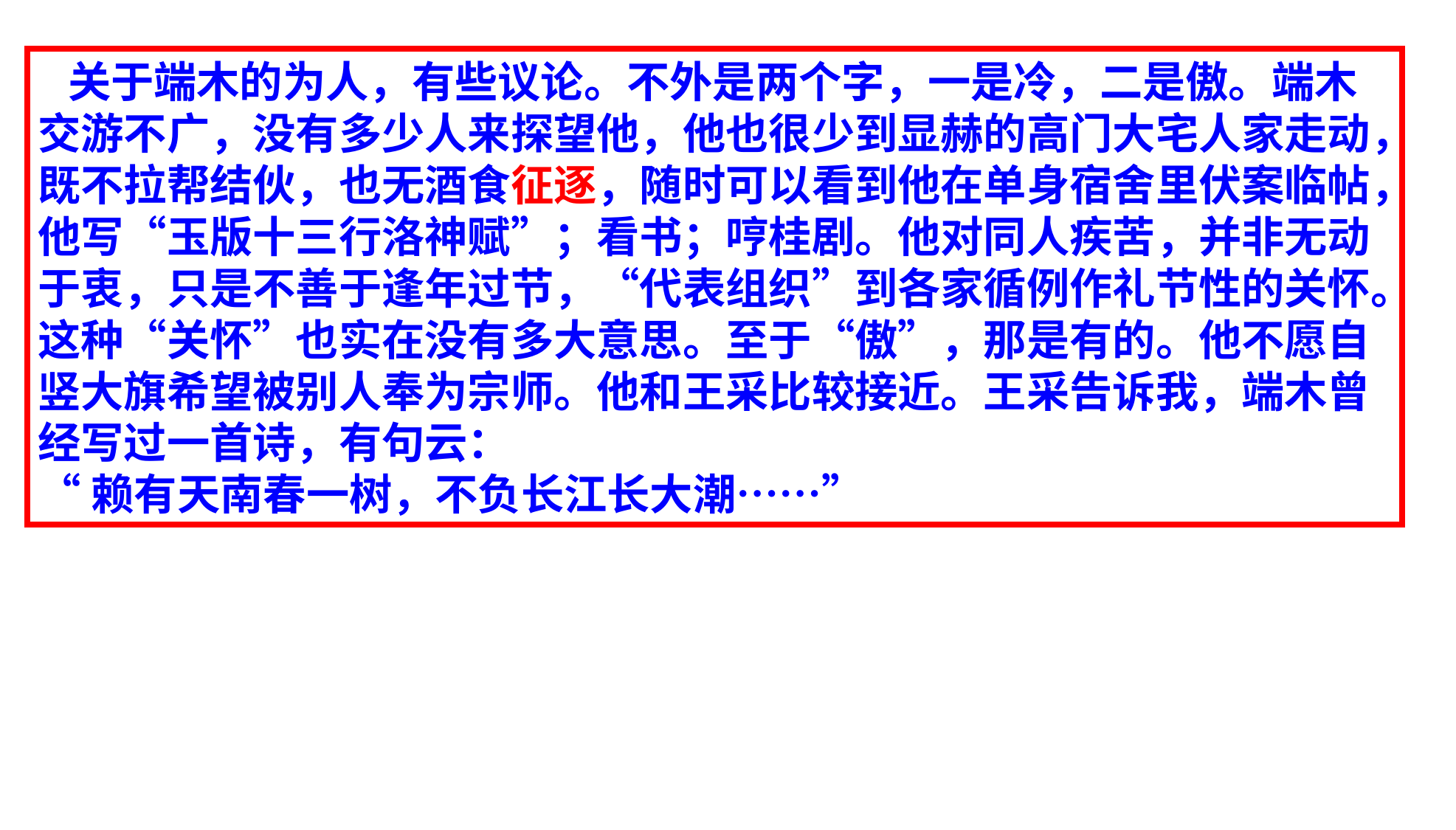

关于端木的为人，有些议论。不外是两个字，一是冷，二是傲。端木交游不广，没有多少人来探望他，他也很少到显赫的高门大宅人家走动，既不拉帮结伙，也无酒食征逐，随时可以看到他在单身宿舍里伏案临帖，他写“玉版十三行洛神赋”；看书；哼桂剧。他对同人疾苦，并非无动于衷，只是不善于逢年过节，“代表组织”到各家循例作礼节性的关怀。这种“关怀”也实在没有多大意思。至于“傲”，那是有的。他不愿自竖大旗希望被别人奉为宗师。他和王采比较接近。王采告诉我，端木曾经写过一首诗，有句云：
“赖有天南春一树，不负长江长大潮……”